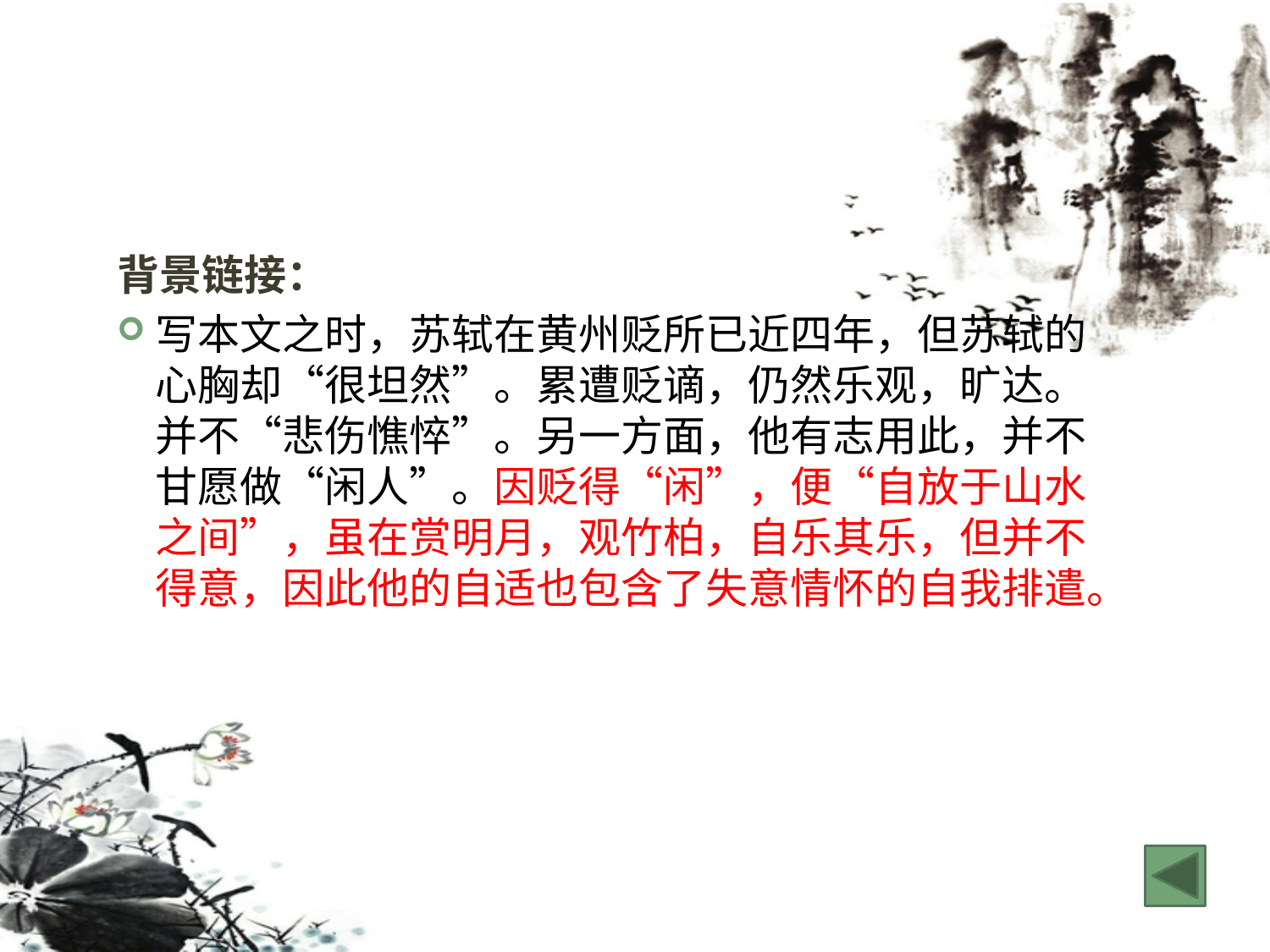

背景链接：
写本文之时，苏轼在黄州贬所已近四年，但苏轼的心胸却“很坦然”。累遭贬谪，仍然乐观，旷达。并不“悲伤憔悴”。另一方面，他有志用此，并不甘愿做“闲人”。因贬得“闲”，便“自放于山水之间”，虽在赏明月，观竹柏，自乐其乐，但并不得意，因此他的自适也包含了失意情怀的自我排遣。